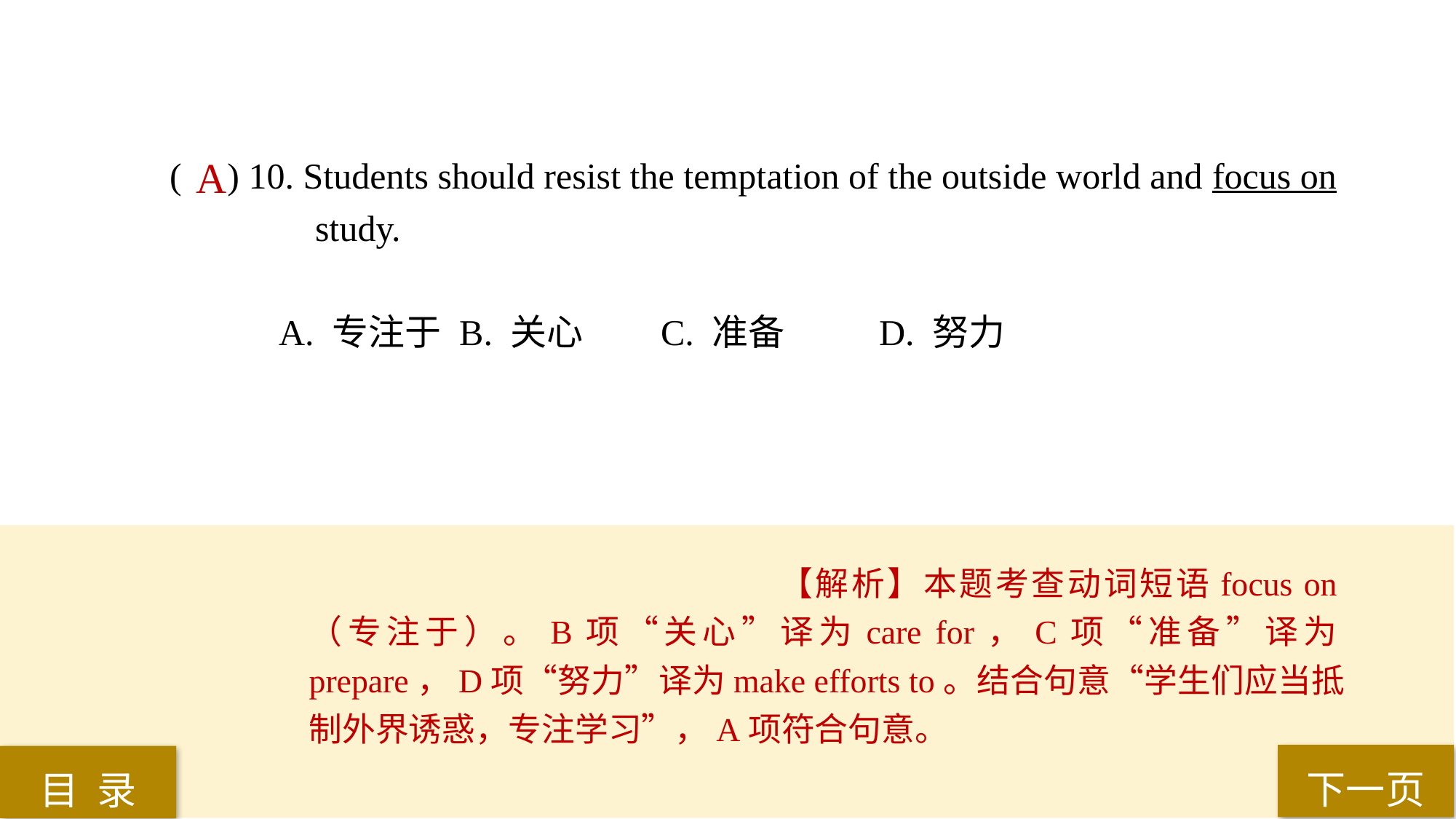

(     ) 10. Students should resist the temptation of the outside world and focus on
                study.

A. 专注于	 B. 关心 	C. 准备 	D. 努力
A
【解析】本题考查动词短语focus on（专注于）。B项“关心”译为care for，C项“准备”译为prepare，D项“努力”译为make efforts to。结合句意“学生们应当抵制外界诱惑，专注学习”，A项符合句意。